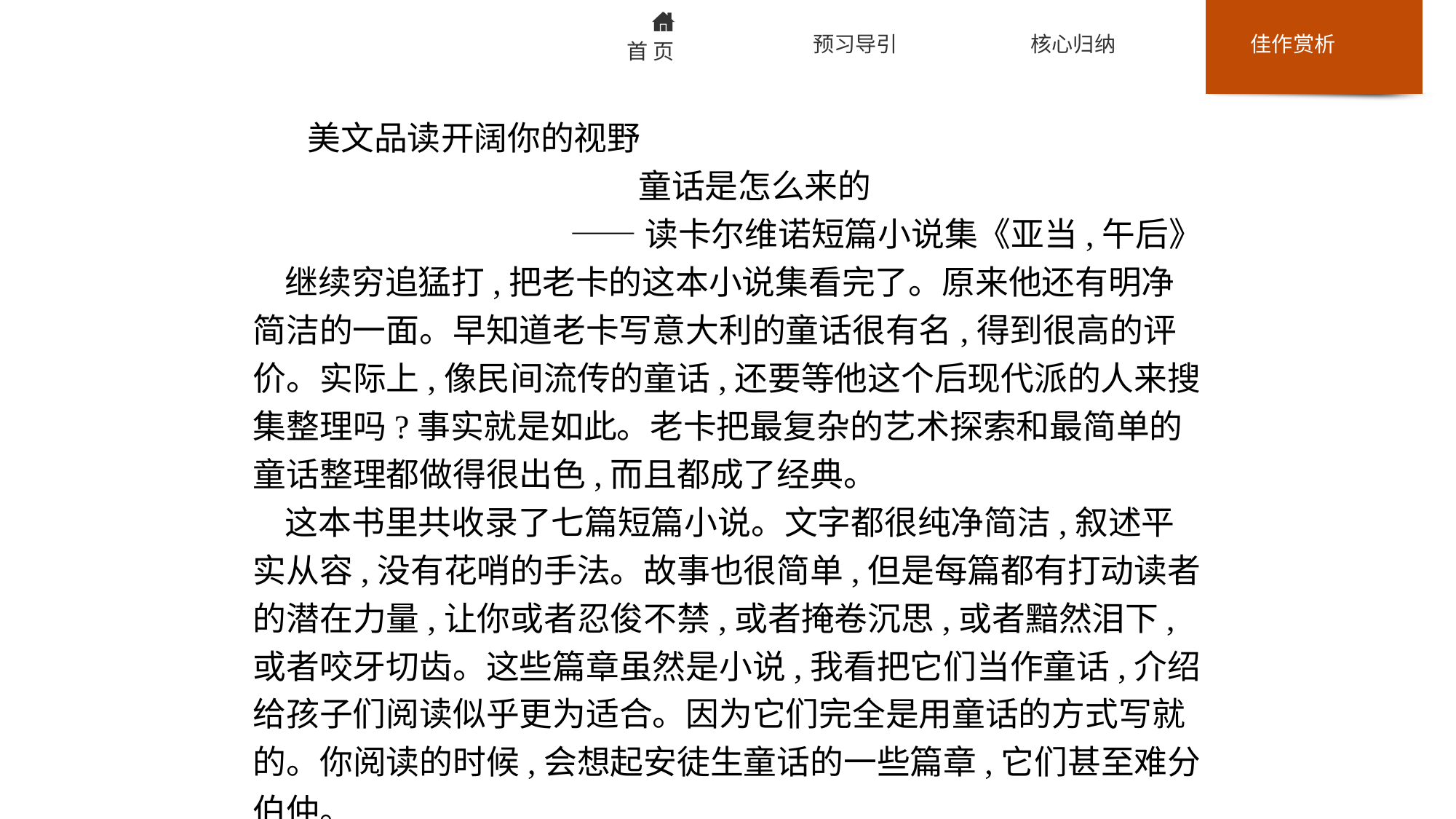

美文品读开阔你的视野
童话是怎么来的
——读卡尔维诺短篇小说集《亚当,午后》
继续穷追猛打,把老卡的这本小说集看完了。原来他还有明净简洁的一面。早知道老卡写意大利的童话很有名,得到很高的评价。实际上,像民间流传的童话,还要等他这个后现代派的人来搜集整理吗?事实就是如此。老卡把最复杂的艺术探索和最简单的童话整理都做得很出色,而且都成了经典。
这本书里共收录了七篇短篇小说。文字都很纯净简洁,叙述平实从容,没有花哨的手法。故事也很简单,但是每篇都有打动读者的潜在力量,让你或者忍俊不禁,或者掩卷沉思,或者黯然泪下,或者咬牙切齿。这些篇章虽然是小说,我看把它们当作童话,介绍给孩子们阅读似乎更为适合。因为它们完全是用童话的方式写就的。你阅读的时候,会想起安徒生童话的一些篇章,它们甚至难分伯仲。